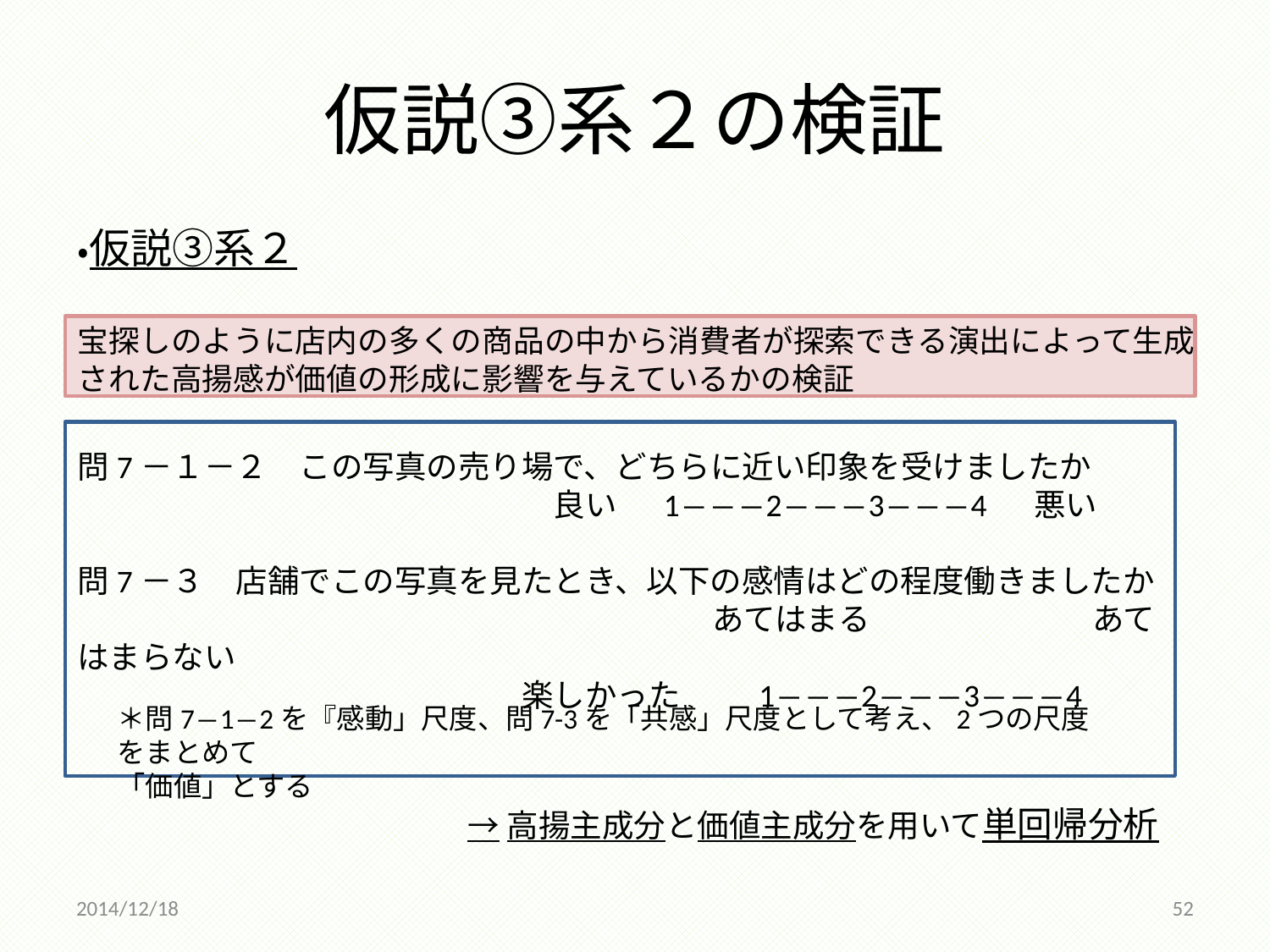

# 仮説③系２の検証
・仮説③系２

宝探しのように店内の多くの商品の中から消費者が探索できる演出によって生成された高揚感が価値の形成に影響を与えているかの検証

問7－１－２　この写真の売り場で、どちらに近い印象を受けましたか
　　　　　　　　　　　　　　　良い　 1―――2―――3―――4 　悪い

問7－３　店舗でこの写真を見たとき、以下の感情はどの程度働きましたか
　　　　　　　　　　　　　　　　　　　　あてはまる　　　　　　　あてはまらない
　　　　　　　　　　　　　　楽しかった 　　1―――2―――3―――4

＊問7―1―2を『感動」尺度、問7-3を「共感」尺度として考え、2つの尺度をまとめて
「価値」とする
→高揚主成分と価値主成分を用いて単回帰分析
2014/12/18
52